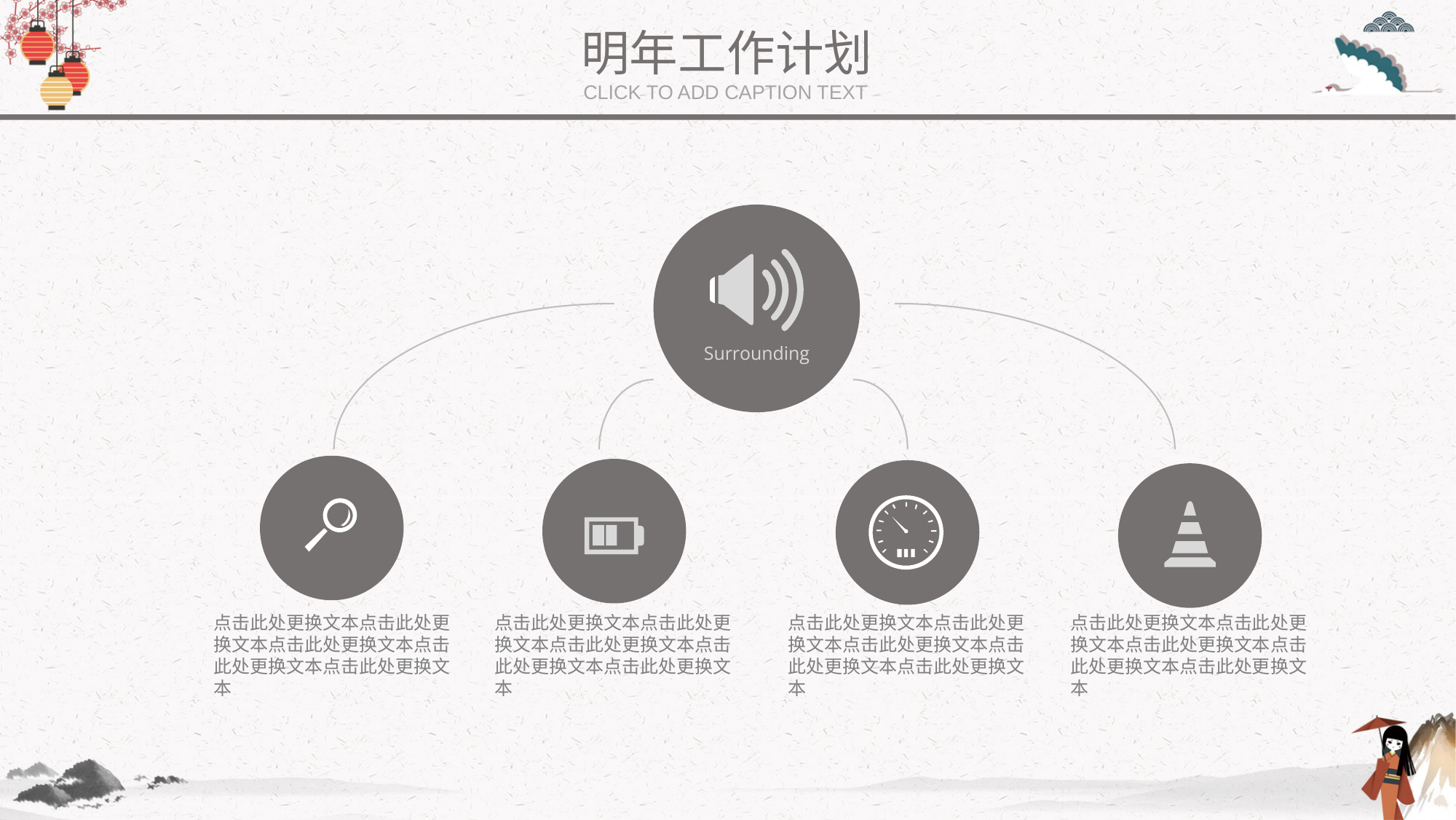

明年工作计划
CLICK TO ADD CAPTION TEXT

Surrounding

点击此处更换文本点击此处更换文本点击此处更换文本点击此处更换文本点击此处更换文本
点击此处更换文本点击此处更换文本点击此处更换文本点击此处更换文本点击此处更换文本
点击此处更换文本点击此处更换文本点击此处更换文本点击此处更换文本点击此处更换文本
点击此处更换文本点击此处更换文本点击此处更换文本点击此处更换文本点击此处更换文本